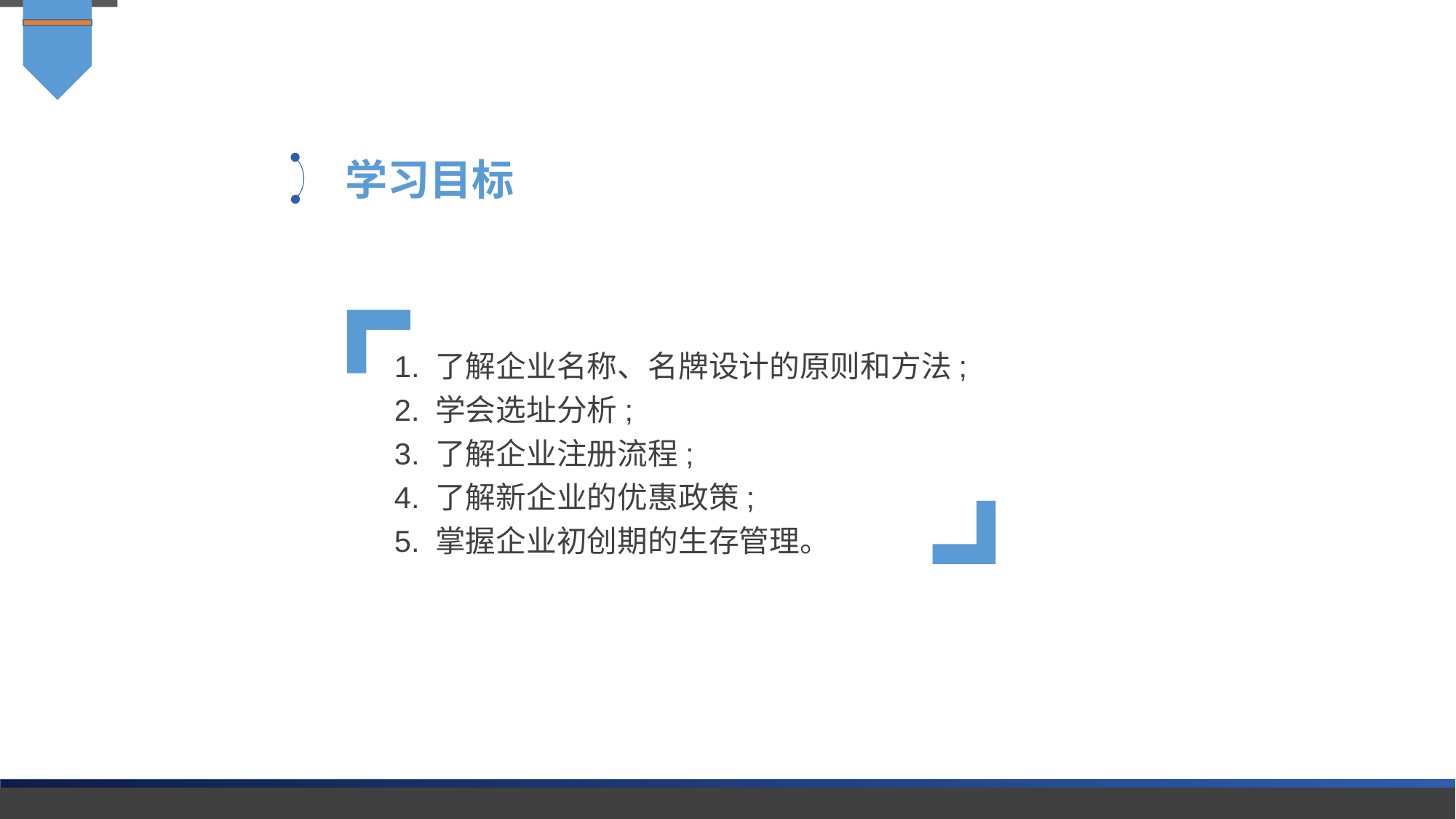

学习目标

1. 了解企业名称、名牌设计的原则和方法;
2. 学会选址分析;
3. 了解企业注册流程;
4. 了解新企业的优惠政策;
5. 掌握企业初创期的生存管理。